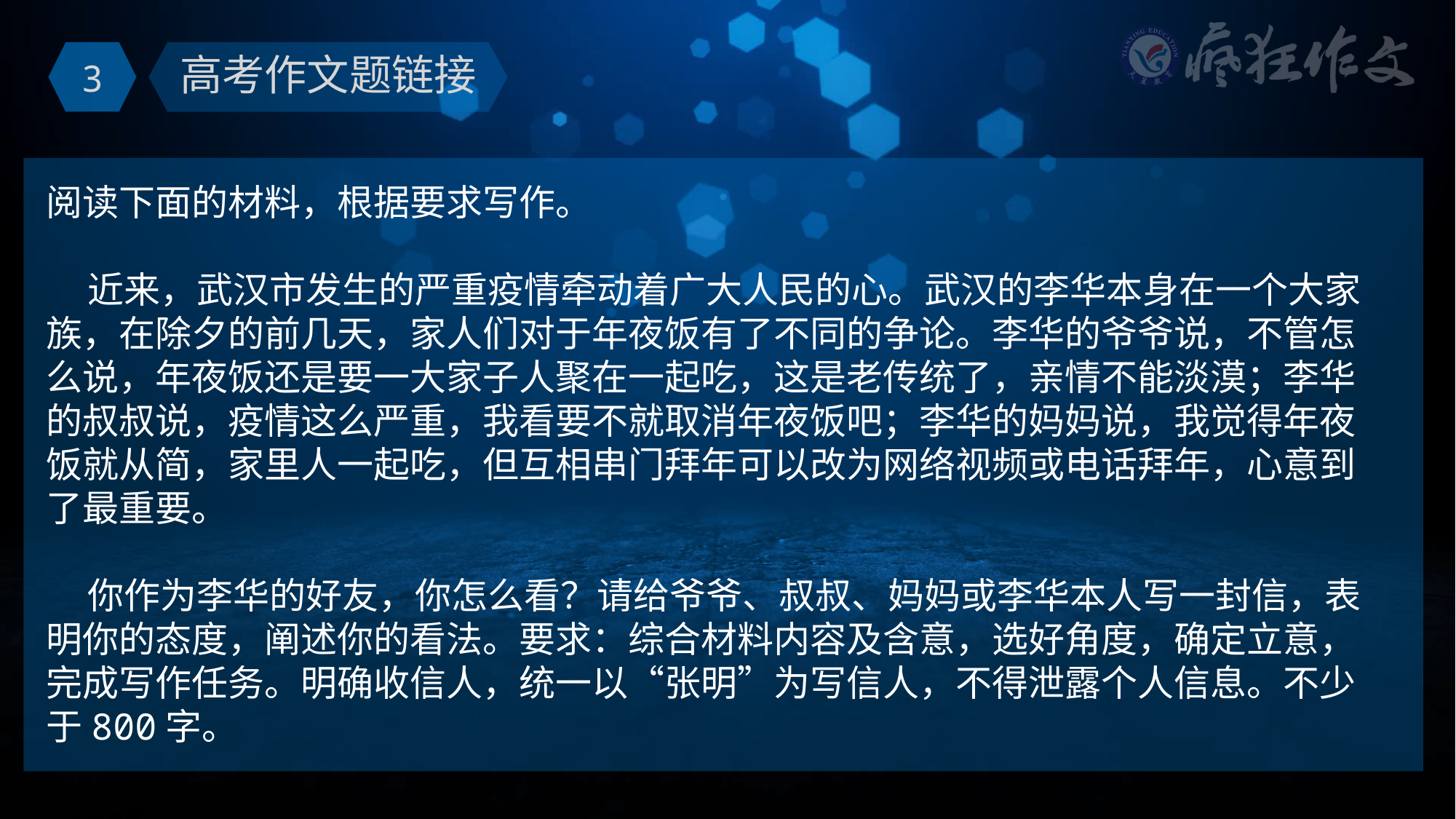

3
高考作文题链接

阅读下面的材料，根据要求写作。

    近来，武汉市发生的严重疫情牵动着广大人民的心。武汉的李华本身在一个大家族，在除夕的前几天，家人们对于年夜饭有了不同的争论。李华的爷爷说，不管怎么说，年夜饭还是要一大家子人聚在一起吃，这是老传统了，亲情不能淡漠；李华的叔叔说，疫情这么严重，我看要不就取消年夜饭吧；李华的妈妈说，我觉得年夜饭就从简，家里人一起吃，但互相串门拜年可以改为网络视频或电话拜年，心意到了最重要。

    你作为李华的好友，你怎么看？请给爷爷、叔叔、妈妈或李华本人写一封信，表明你的态度，阐述你的看法。要求：综合材料内容及含意，选好角度，确定立意，完成写作任务。明确收信人，统一以“张明”为写信人，不得泄露个人信息。不少于800字。